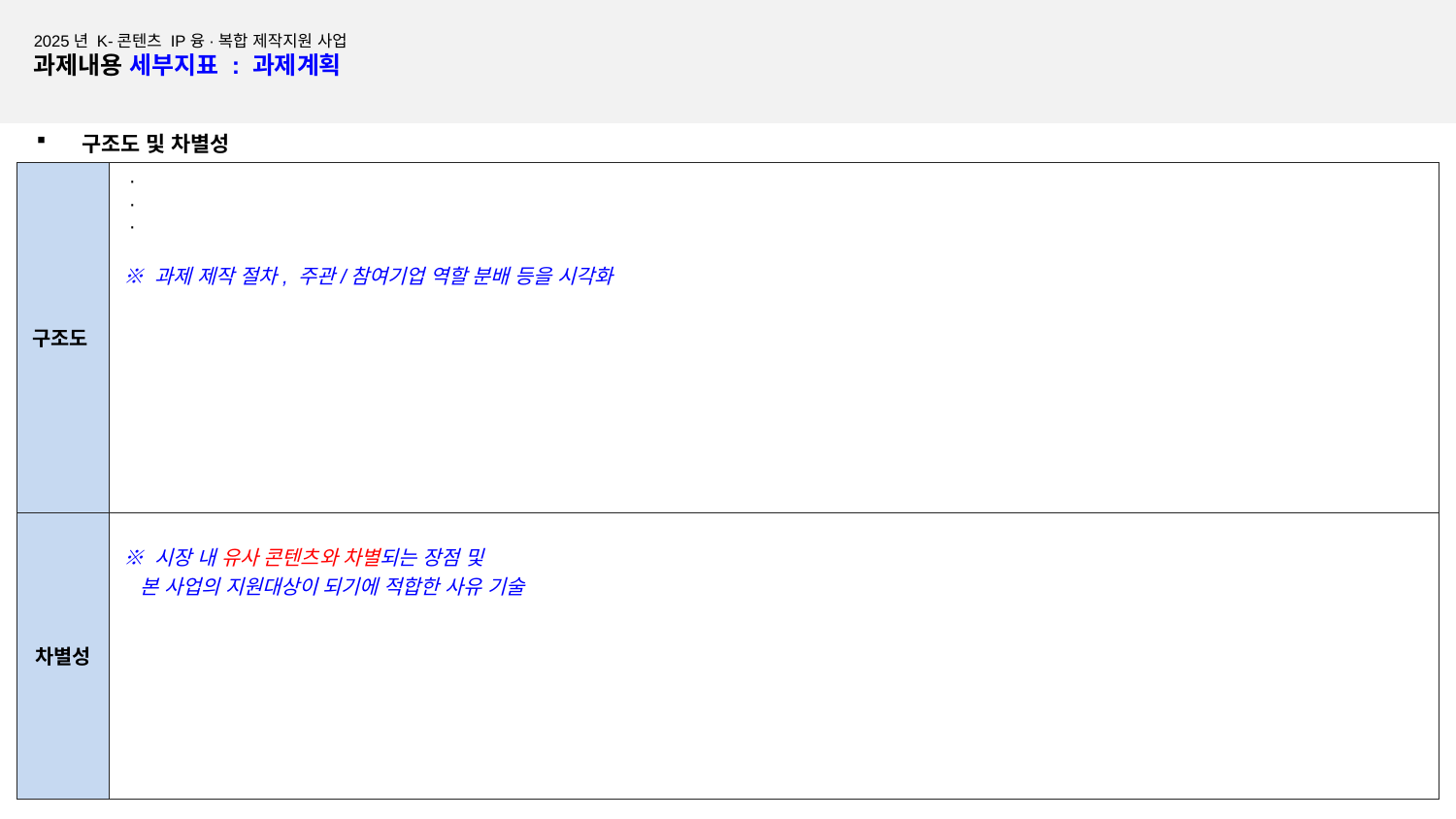

2025년 K-콘텐츠 IP융·복합 제작지원 사업
과제내용 세부지표 : 과제계획
구조도 및 차별성
| 구조도 | · · · ※ 과제 제작 절차, 주관/참여기업 역할 분배 등을 시각화 |
| --- | --- |
| 차별성 | ※ 시장 내 유사 콘텐츠와 차별되는 장점 및 본 사업의 지원대상이 되기에 적합한 사유 기술 |